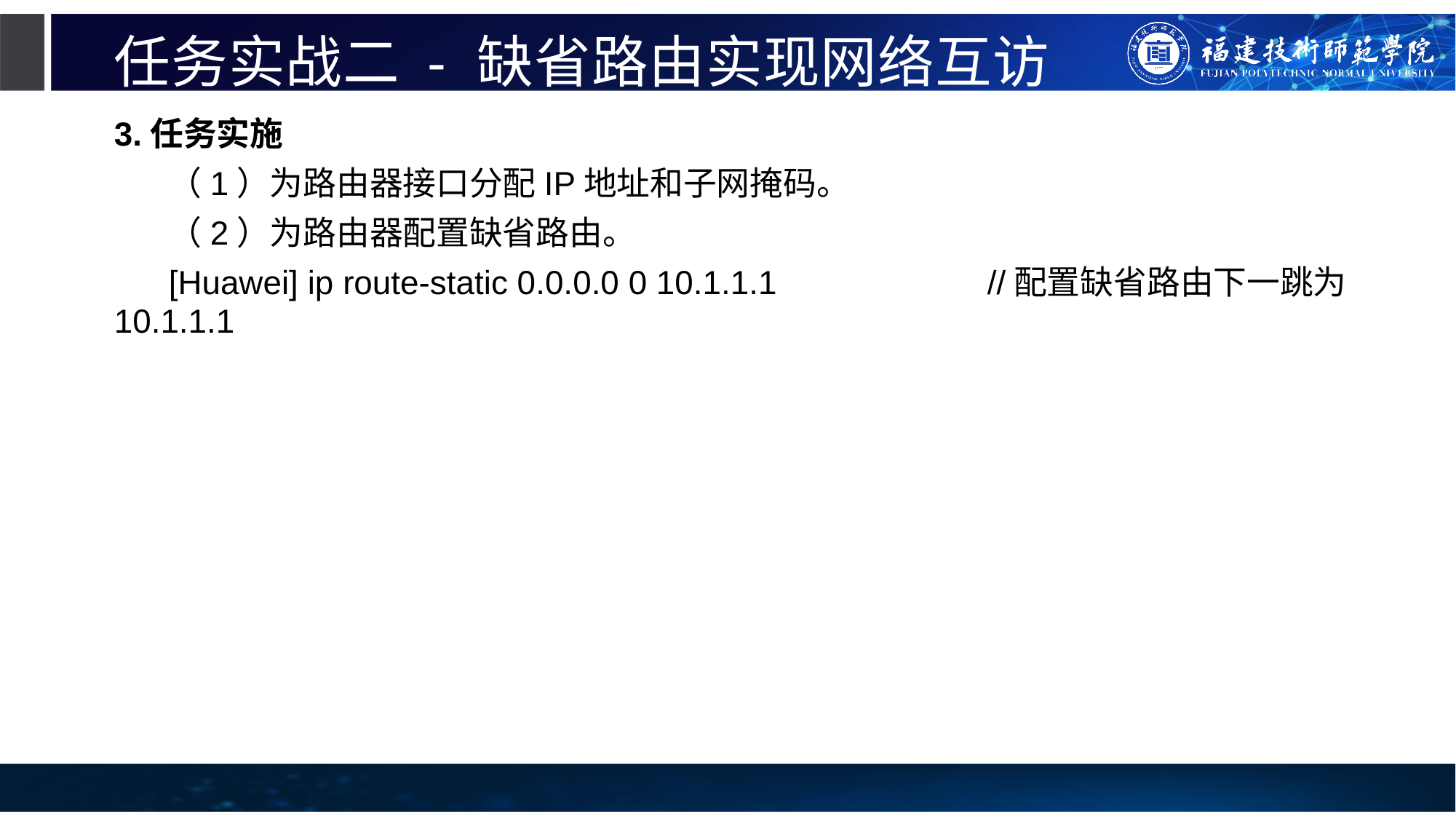

# 任务实战二 - 缺省路由实现网络互访
3.任务实施
（1）为路由器接口分配IP地址和子网掩码。
（2）为路由器配置缺省路由。
[Huawei] ip route-static 0.0.0.0 0 10.1.1.1		//配置缺省路由下一跳为10.1.1.1